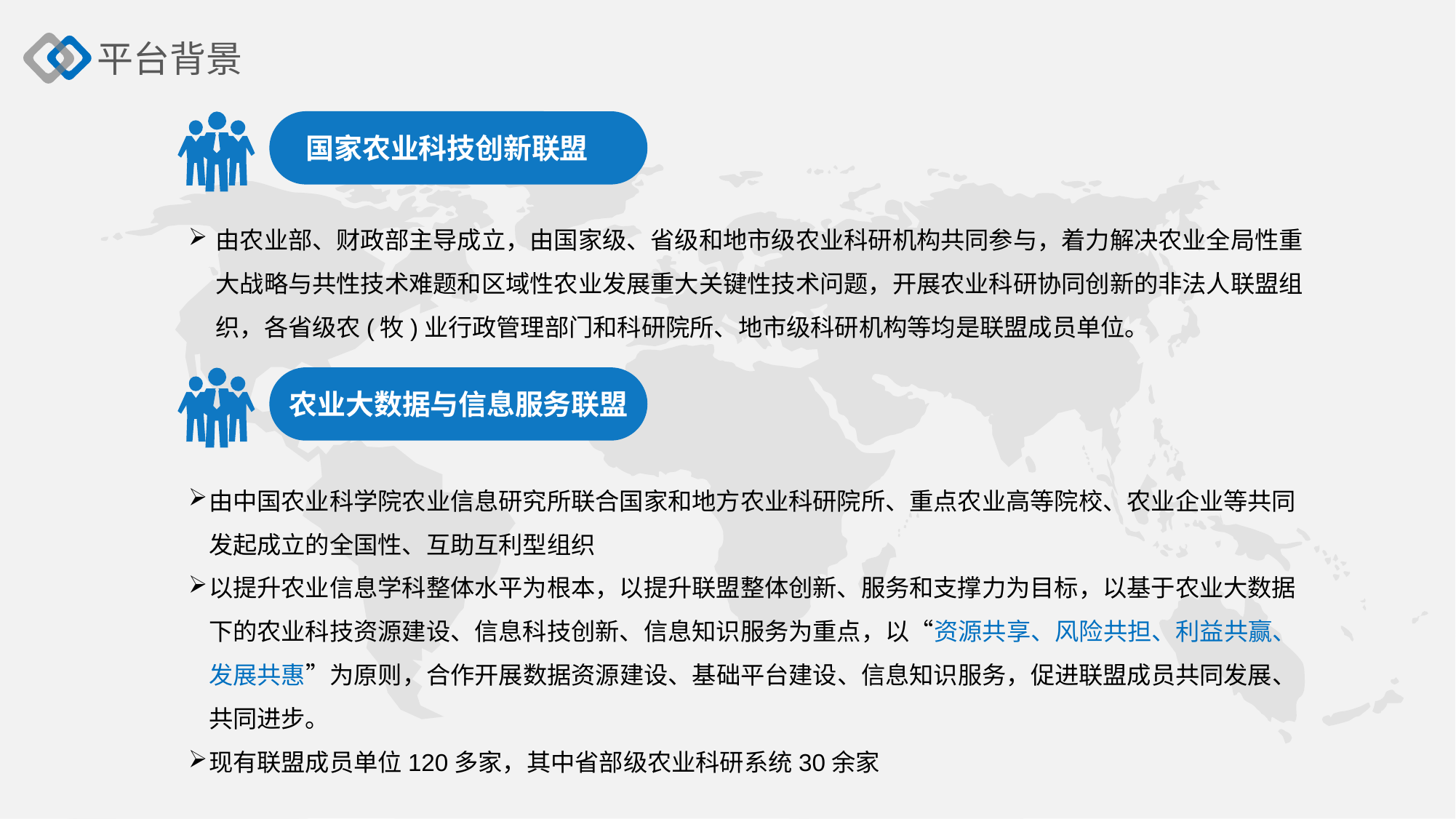

平台背景

国家农业科技创新联盟

由农业部、财政部主导成立，由国家级、省级和地市级农业科研机构共同参与，着力解决农业全局性重大战略与共性技术难题和区域性农业发展重大关键性技术问题，开展农业科研协同创新的非法人联盟组织，各省级农(牧)业行政管理部门和科研院所、地市级科研机构等均是联盟成员单位。

农业大数据与信息服务联盟
由中国农业科学院农业信息研究所联合国家和地方农业科研院所、重点农业高等院校、农业企业等共同发起成立的全国性、互助互利型组织
以提升农业信息学科整体水平为根本，以提升联盟整体创新、服务和支撑力为目标，以基于农业大数据下的农业科技资源建设、信息科技创新、信息知识服务为重点，以“资源共享、风险共担、利益共赢、发展共惠”为原则，合作开展数据资源建设、基础平台建设、信息知识服务，促进联盟成员共同发展、共同进步。
现有联盟成员单位120多家，其中省部级农业科研系统30余家